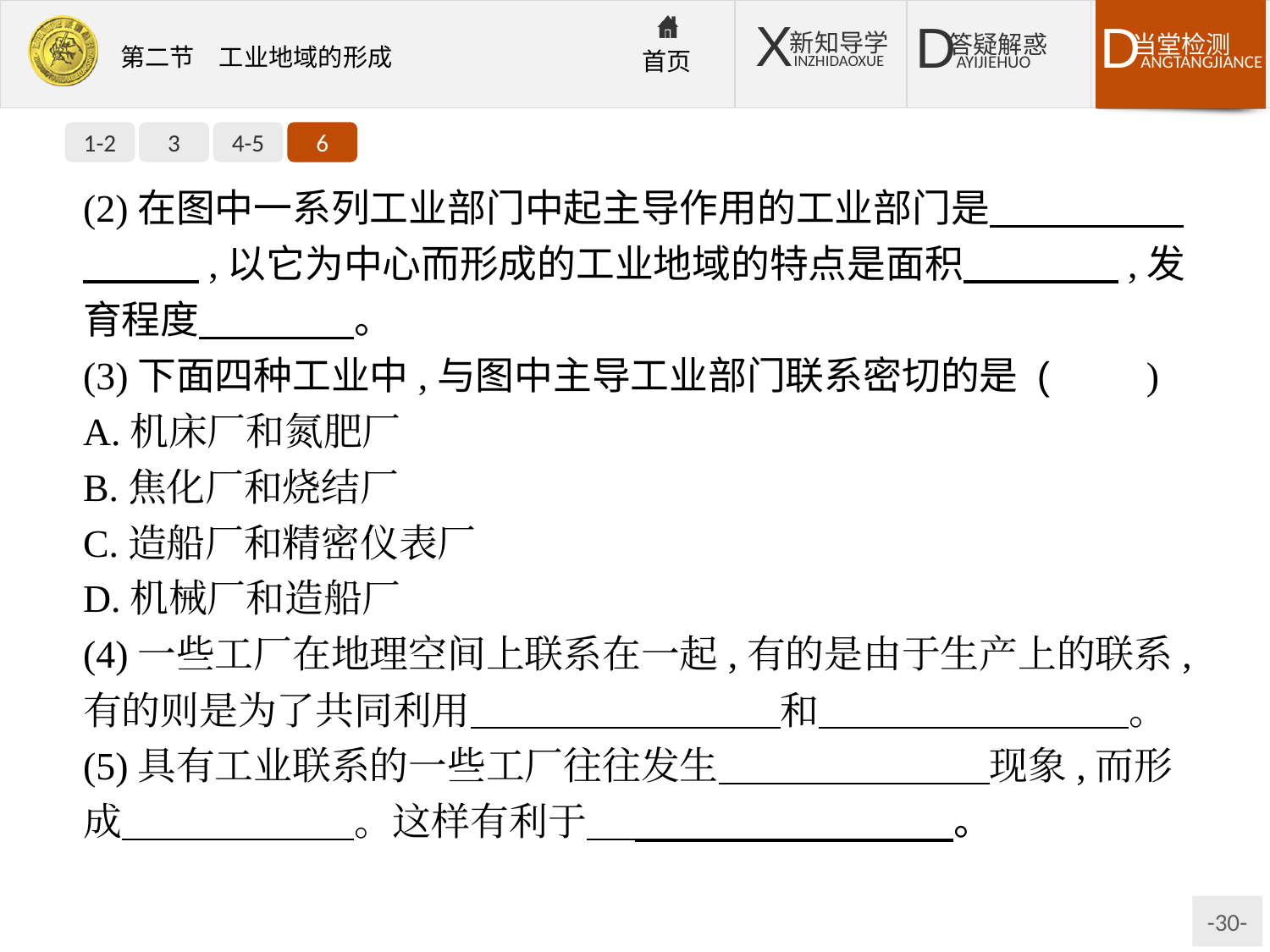

1-2
3
4-5
6
(2)在图中一系列工业部门中起主导作用的工业部门是　　　　　　　　,以它为中心而形成的工业地域的特点是面积　　　　,发育程度　　　　。
(3)下面四种工业中,与图中主导工业部门联系密切的是 (　　)
A.机床厂和氮肥厂
B.焦化厂和烧结厂
C.造船厂和精密仪表厂
D.机械厂和造船厂
(4)一些工厂在地理空间上联系在一起,有的是由于生产上的联系,有的则是为了共同利用　　　　　　　　和　　　　　　　　。
(5)具有工业联系的一些工厂往往发生　　　　　　　现象,而形成　　　　　　。这样有利于　  　　　　　　　　。